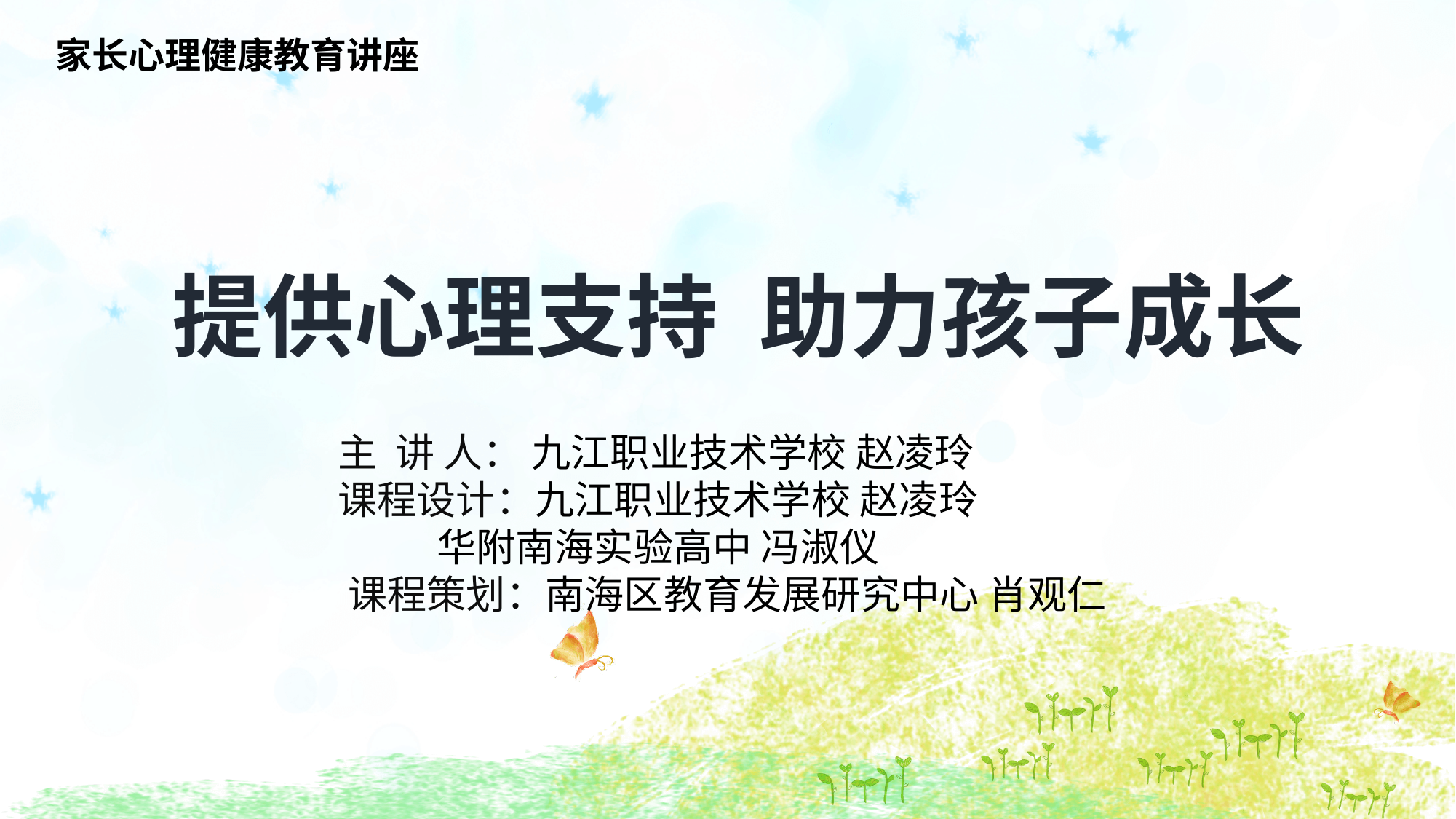

家长心理健康教育讲座
提供心理支持  助力孩子成长
主  讲 人： 九江职业技术学校 赵凌玲
课程设计：九江职业技术学校 赵凌玲
          华附南海实验高中 冯淑仪
课程策划：南海区教育发展研究中心 肖观仁